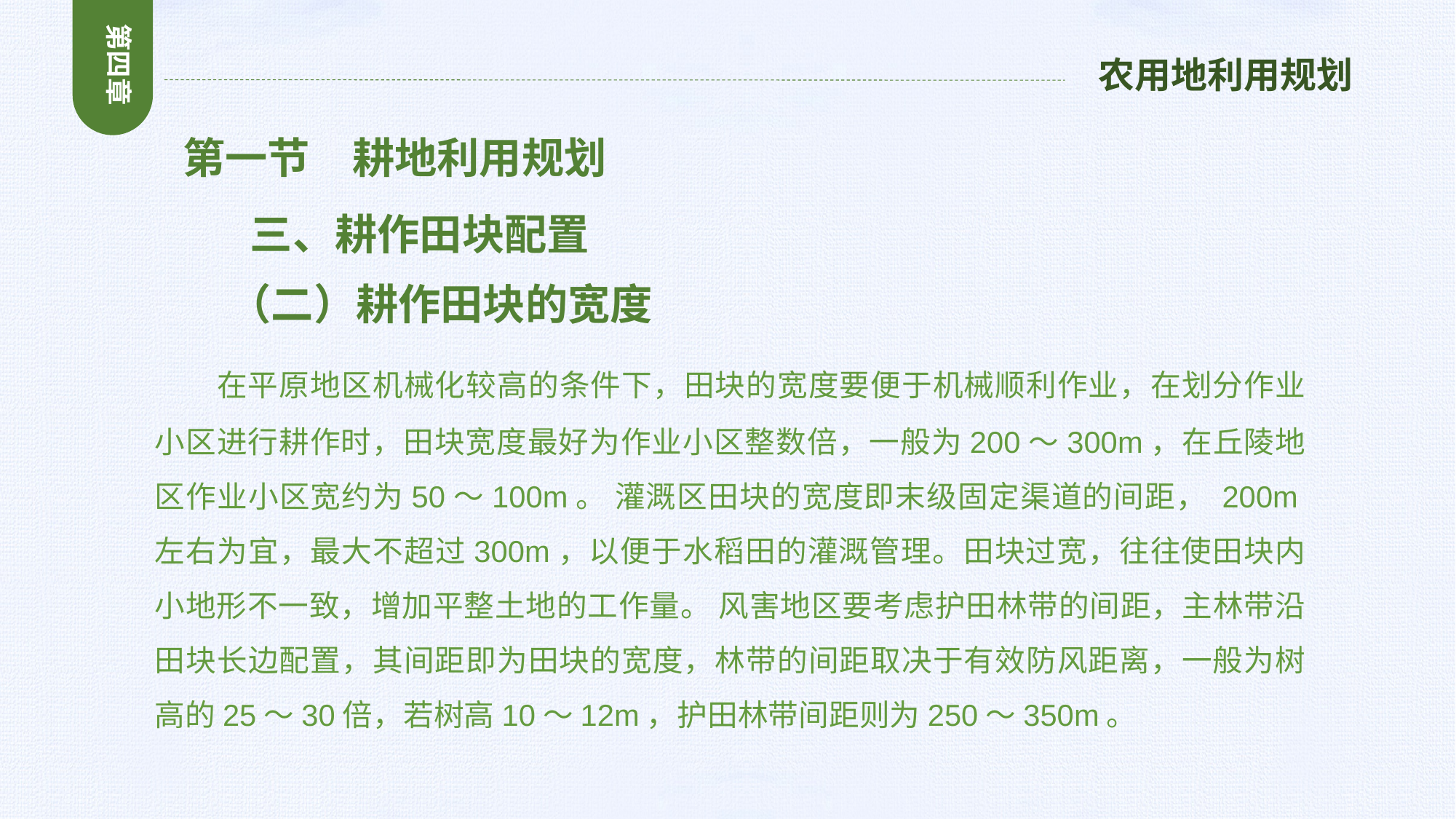

第四章
农用地利用规划

 第一节　耕地利用规划
        三、耕作田块配置
        （二）耕作田块的宽度
     在平原地区机械化较高的条件下，田块的宽度要便于机械顺利作业，在划分作业小区进行耕作时，田块宽度最好为作业小区整数倍，一般为200～300m，在丘陵地区作业小区宽约为50～100m。 灌溉区田块的宽度即末级固定渠道的间距， 200m左右为宜，最大不超过300m，以便于水稻田的灌溉管理。田块过宽，往往使田块内小地形不一致，增加平整土地的工作量。 风害地区要考虑护田林带的间距，主林带沿田块长边配置，其间距即为田块的宽度，林带的间距取决于有效防风距离，一般为树高的25～30倍，若树高10～12m，护田林带间距则为250～350m。